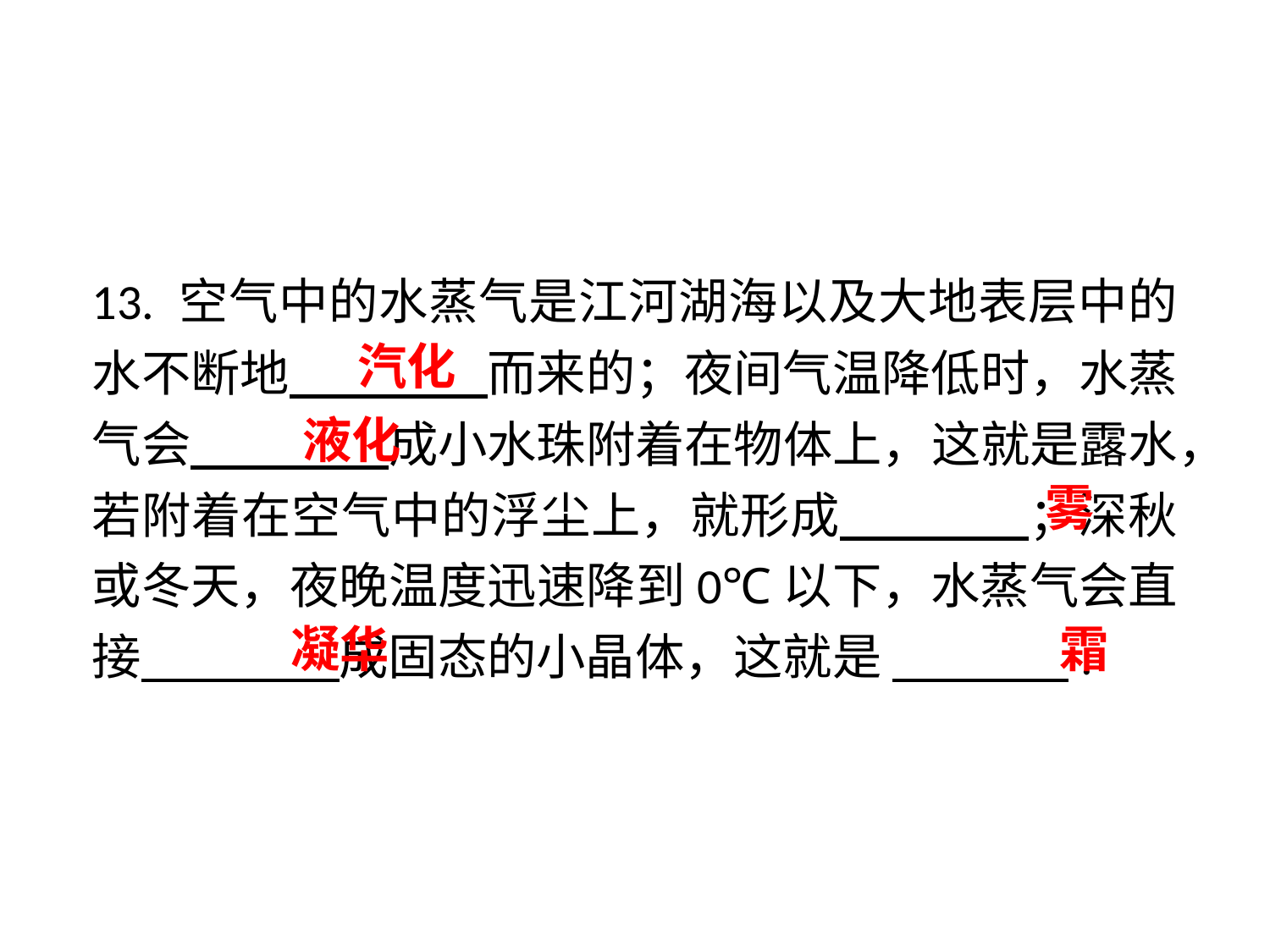

13. 空气中的水蒸气是江河湖海以及大地表层中的水不断地     　    　而来的；夜间气温降低时，水蒸气会     　    　成小水珠附着在物体上，这就是露水，若附着在空气中的浮尘上，就形成     　       ；深秋或冬天，夜晚温度迅速降到0℃以下，水蒸气会直接    　     　成固态的小晶体，这就是                 .
汽化
液化
雾
凝华
霜